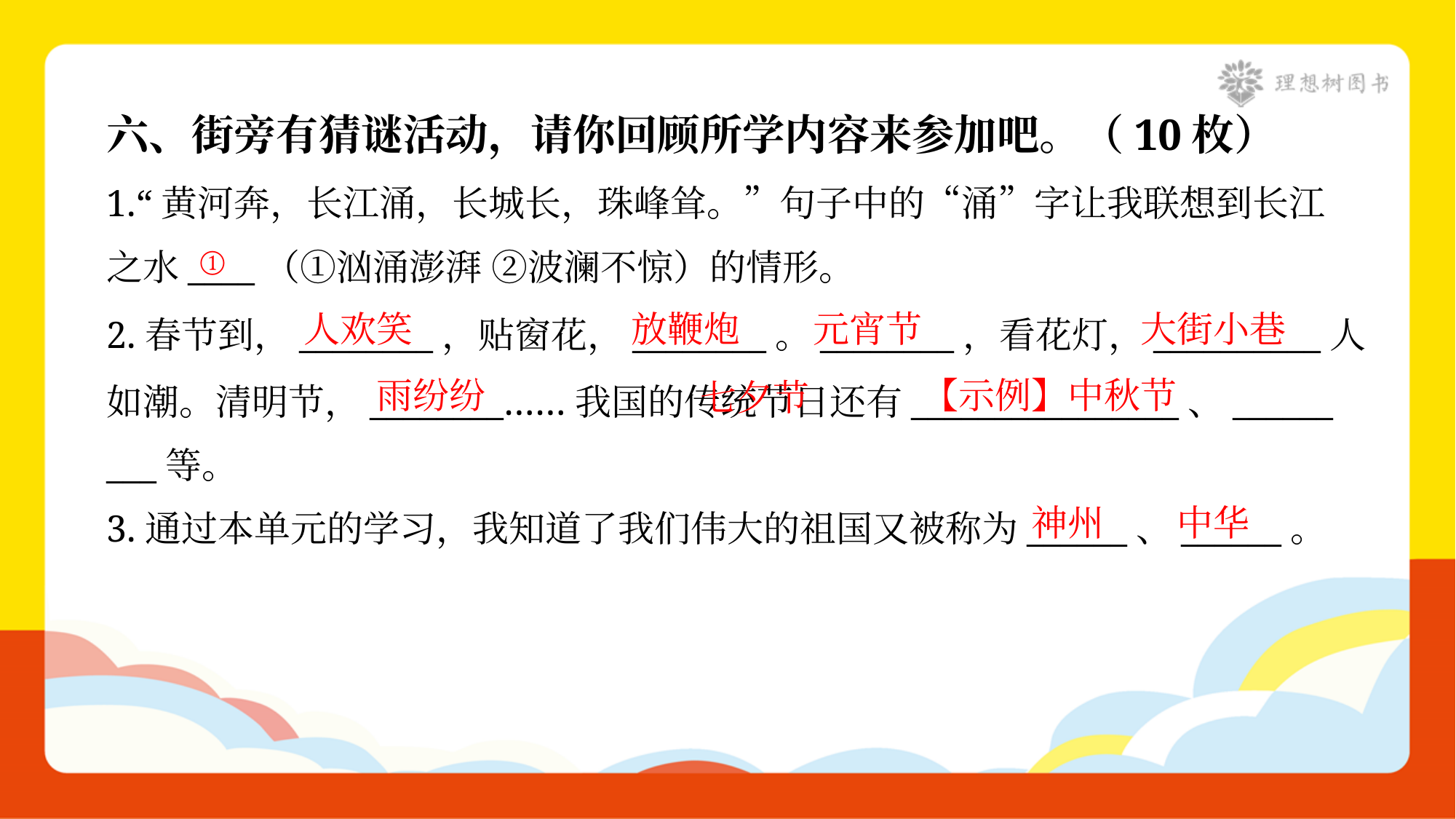

六、街旁有猜谜活动，请你回顾所学内容来参加吧。（10枚）
1.“黄河奔，长江涌，长城长，珠峰耸。”句子中的“涌”字让我联想到长江
之水____（①汹涌澎湃 ②波澜不惊）的情形。
①
人欢笑
放鞭炮
元宵节
大街小巷
2.春节到，________，贴窗花，________。________，看花灯，__________人
如潮。清明节，________……我国的传统节日还有________________、______
___等。
                                                               七夕节
雨纷纷
【示例】中秋节
神州
中华
3.通过本单元的学习，我知道了我们伟大的祖国又被称为______、______。